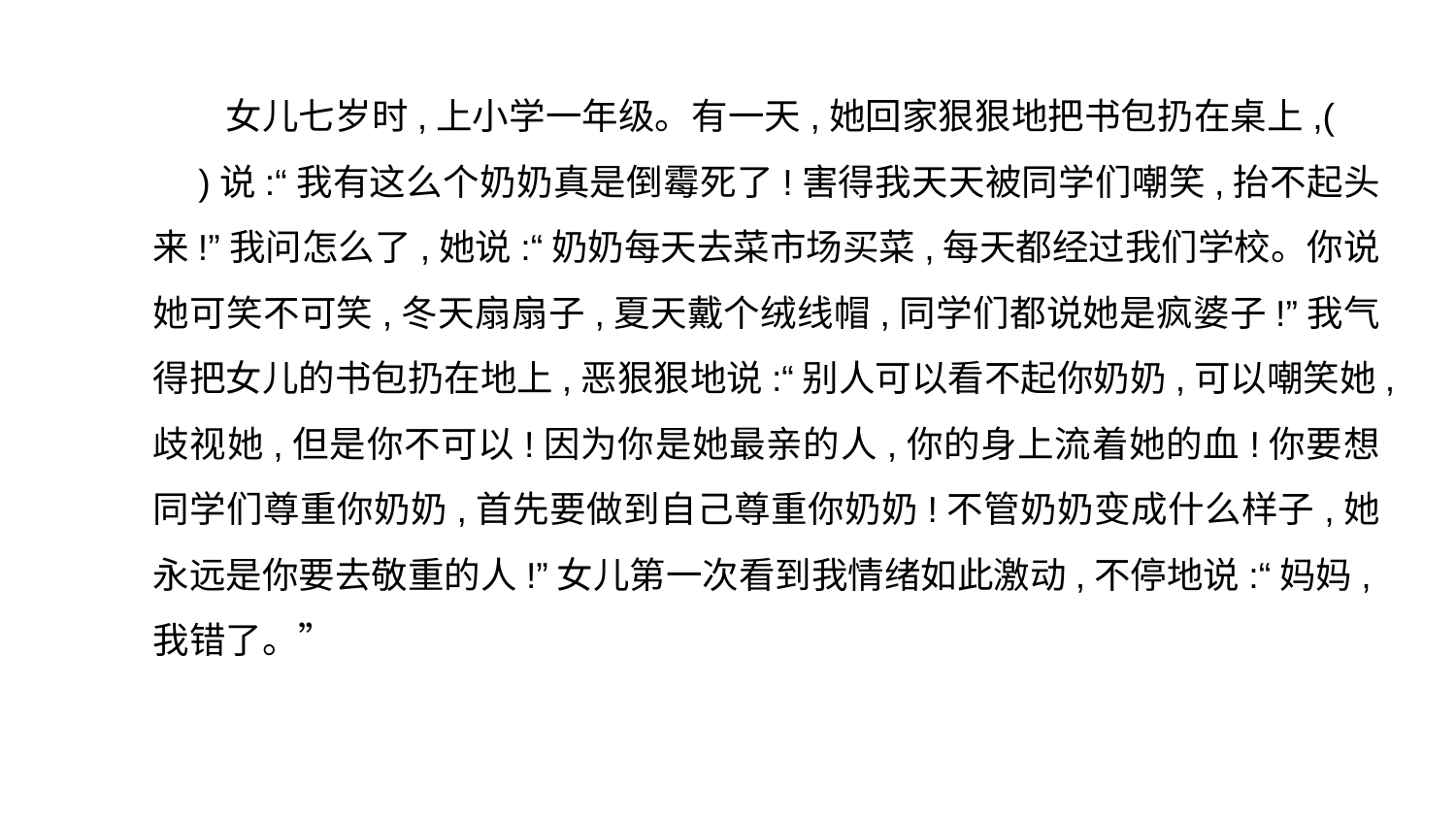

女儿七岁时,上小学一年级。有一天,她回家狠狠地把书包扔在桌上,(　　)说:“我有这么个奶奶真是倒霉死了!害得我天天被同学们嘲笑,抬不起头来!”我问怎么了,她说:“奶奶每天去菜市场买菜,每天都经过我们学校。你说她可笑不可笑,冬天扇扇子,夏天戴个绒线帽,同学们都说她是疯婆子!”我气得把女儿的书包扔在地上,恶狠狠地说:“别人可以看不起你奶奶,可以嘲笑她,歧视她,但是你不可以!因为你是她最亲的人,你的身上流着她的血!你要想同学们尊重你奶奶,首先要做到自己尊重你奶奶!不管奶奶变成什么样子,她永远是你要去敬重的人!”女儿第一次看到我情绪如此激动,不停地说:“妈妈,我错了。”